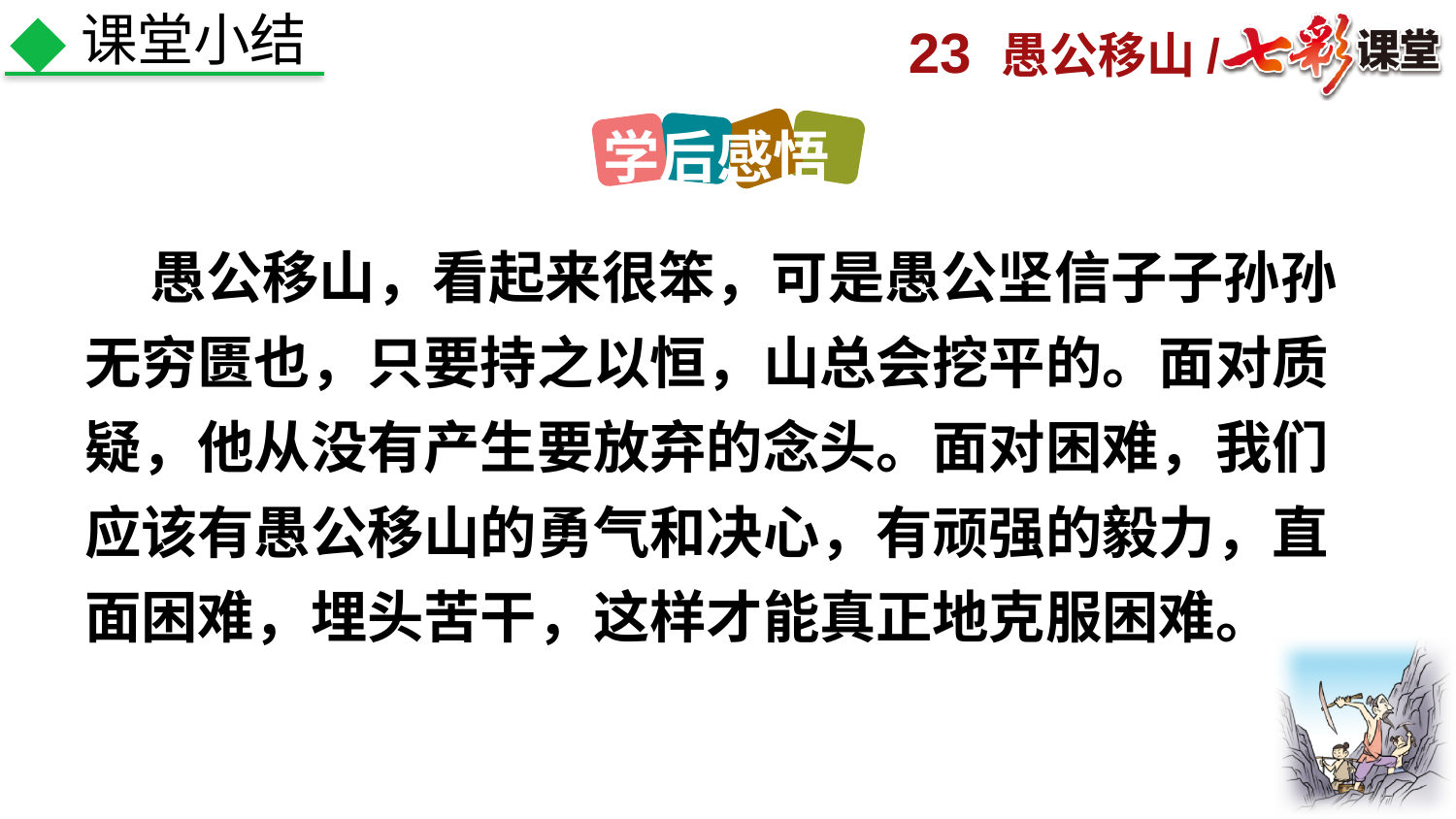

课堂小结

学后感悟

    愚公移山，看起来很笨，可是愚公坚信子子孙孙无穷匮也，只要持之以恒，山总会挖平的。面对质疑，他从没有产生要放弃的念头。面对困难，我们应该有愚公移山的勇气和决心，有顽强的毅力，直面困难，埋头苦干，这样才能真正地克服困难。